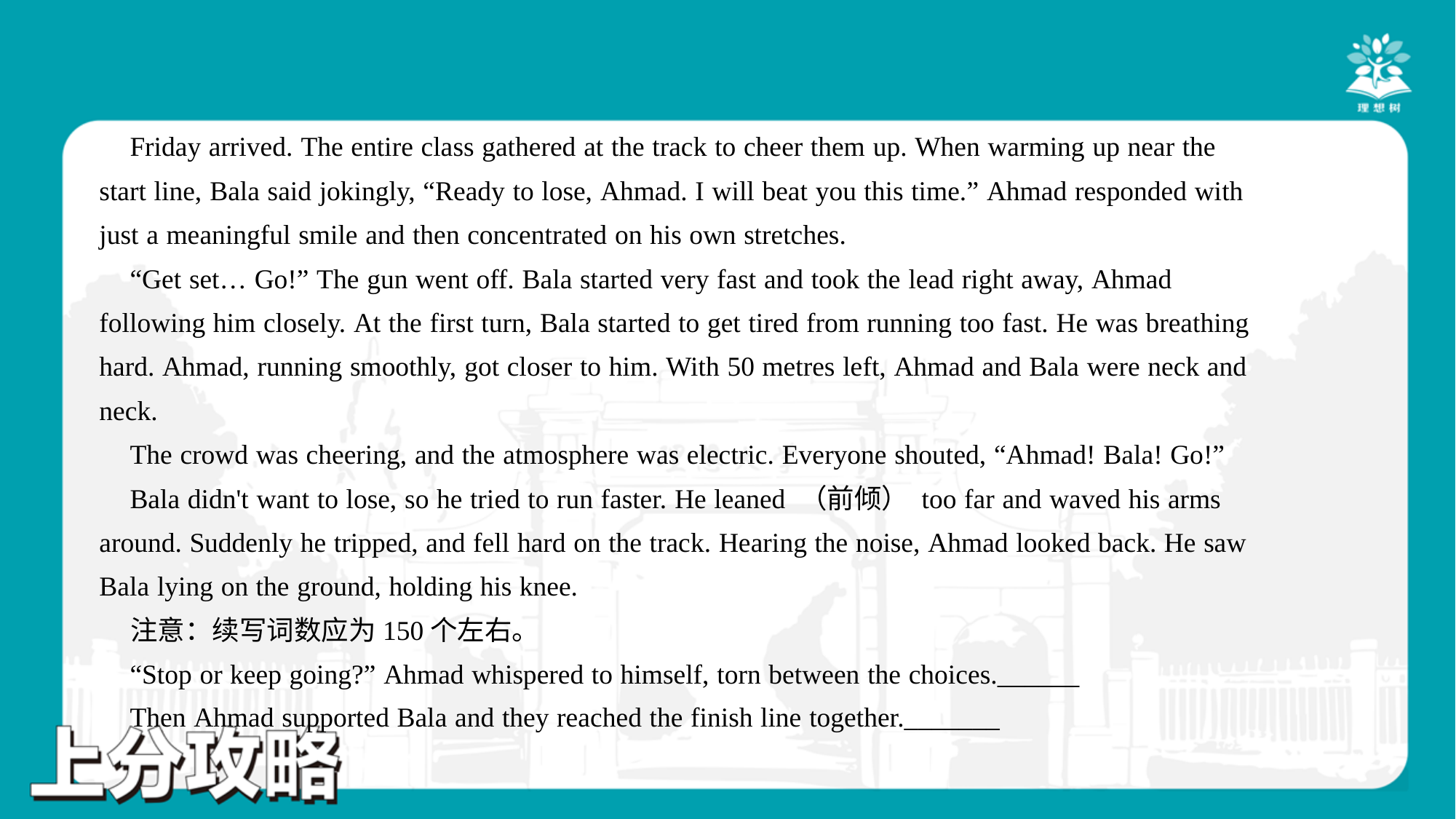

Friday arrived. The entire class gathered at the track to cheer them up. When warming up near the
start line, Bala said jokingly, “Ready to lose, Ahmad. I will beat you this time.” Ahmad responded with
just a meaningful smile and then concentrated on his own stretches.
    “Get set… Go!” The gun went off. Bala started very fast and took the lead right away, Ahmad
following him closely. At the first turn, Bala started to get tired from running too fast. He was breathing
hard. Ahmad, running smoothly, got closer to him. With 50 metres left, Ahmad and Bala were neck and
neck.
    The crowd was cheering, and the atmosphere was electric. Everyone shouted, “Ahmad! Bala! Go!”
    Bala didn't want to lose, so he tried to run faster. He leaned （前倾） too far and waved his arms
around. Suddenly he tripped, and fell hard on the track. Hearing the noise, Ahmad looked back. He saw
Bala lying on the ground, holding his knee.
    注意：续写词数应为150个左右。
    “Stop or keep going?” Ahmad whispered to himself, torn between the choices.______
    Then Ahmad supported Bala and they reached the finish line together._______#1.10